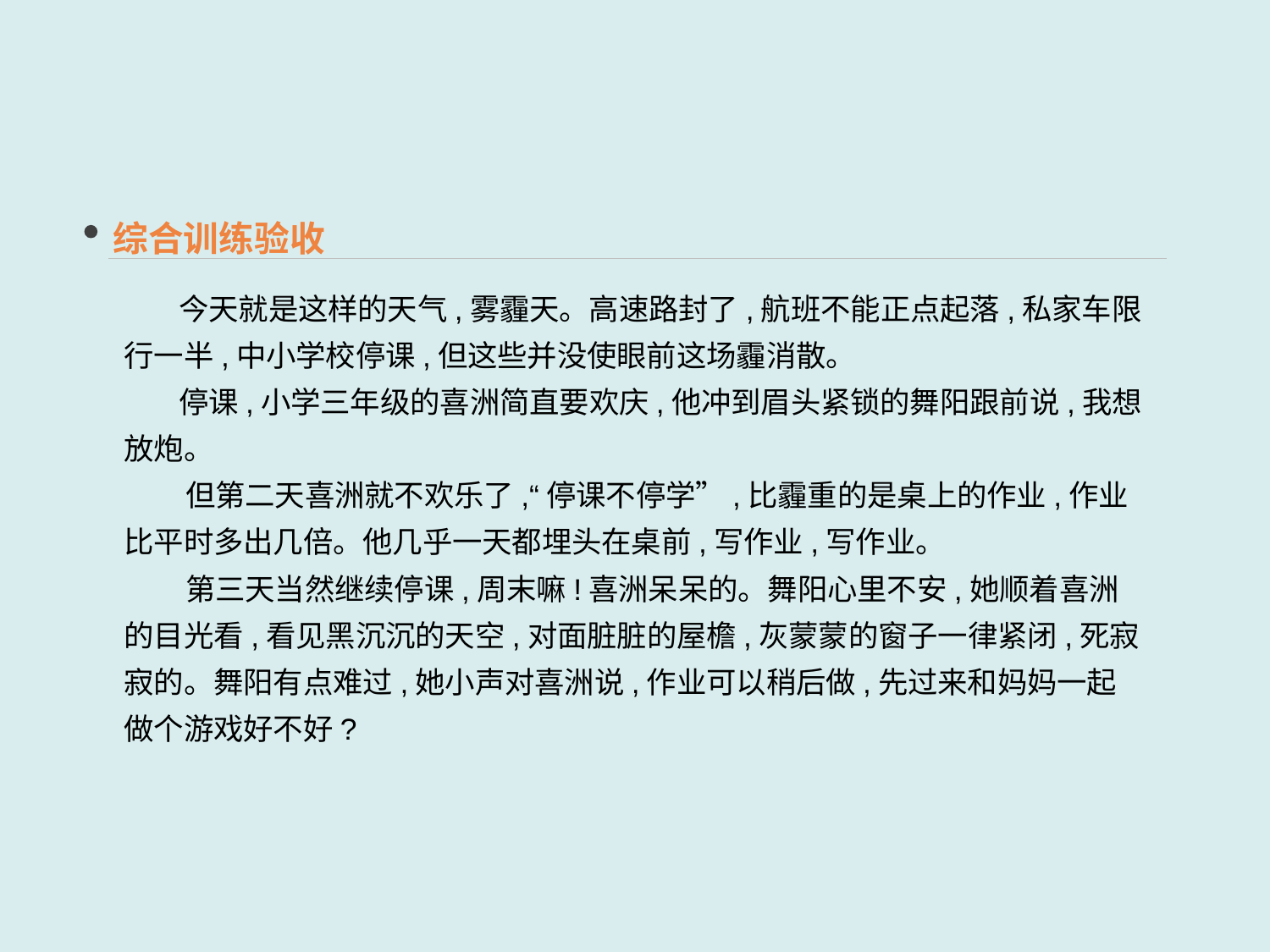

综合训练验收

       今天就是这样的天气,雾霾天。高速路封了,航班不能正点起落,私家车限行一半,中小学校停课,但这些并没使眼前这场霾消散。
       停课,小学三年级的喜洲简直要欢庆,他冲到眉头紧锁的舞阳跟前说,我想放炮。
        但第二天喜洲就不欢乐了,“停课不停学”,比霾重的是桌上的作业,作业比平时多出几倍。他几乎一天都埋头在桌前,写作业,写作业。
        第三天当然继续停课,周末嘛!喜洲呆呆的。舞阳心里不安,她顺着喜洲的目光看,看见黑沉沉的天空,对面脏脏的屋檐,灰蒙蒙的窗子一律紧闭,死寂寂的。舞阳有点难过,她小声对喜洲说,作业可以稍后做,先过来和妈妈一起做个游戏好不好?